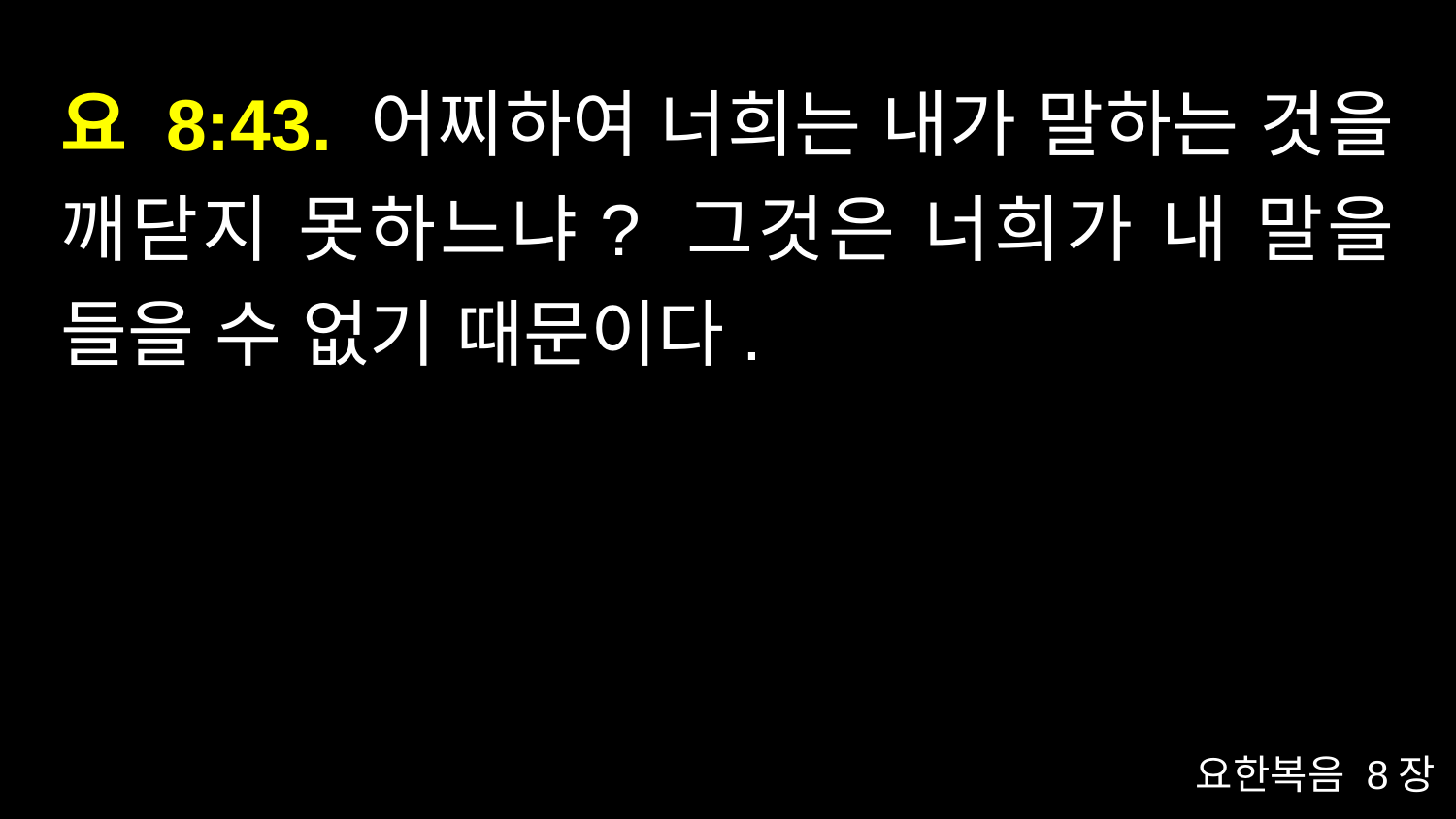

# 요 8:43. 어찌하여 너희는 내가 말하는 것을 깨닫지 못하느냐? 그것은 너희가 내 말을 들을 수 없기 때문이다.
요한복음 8장